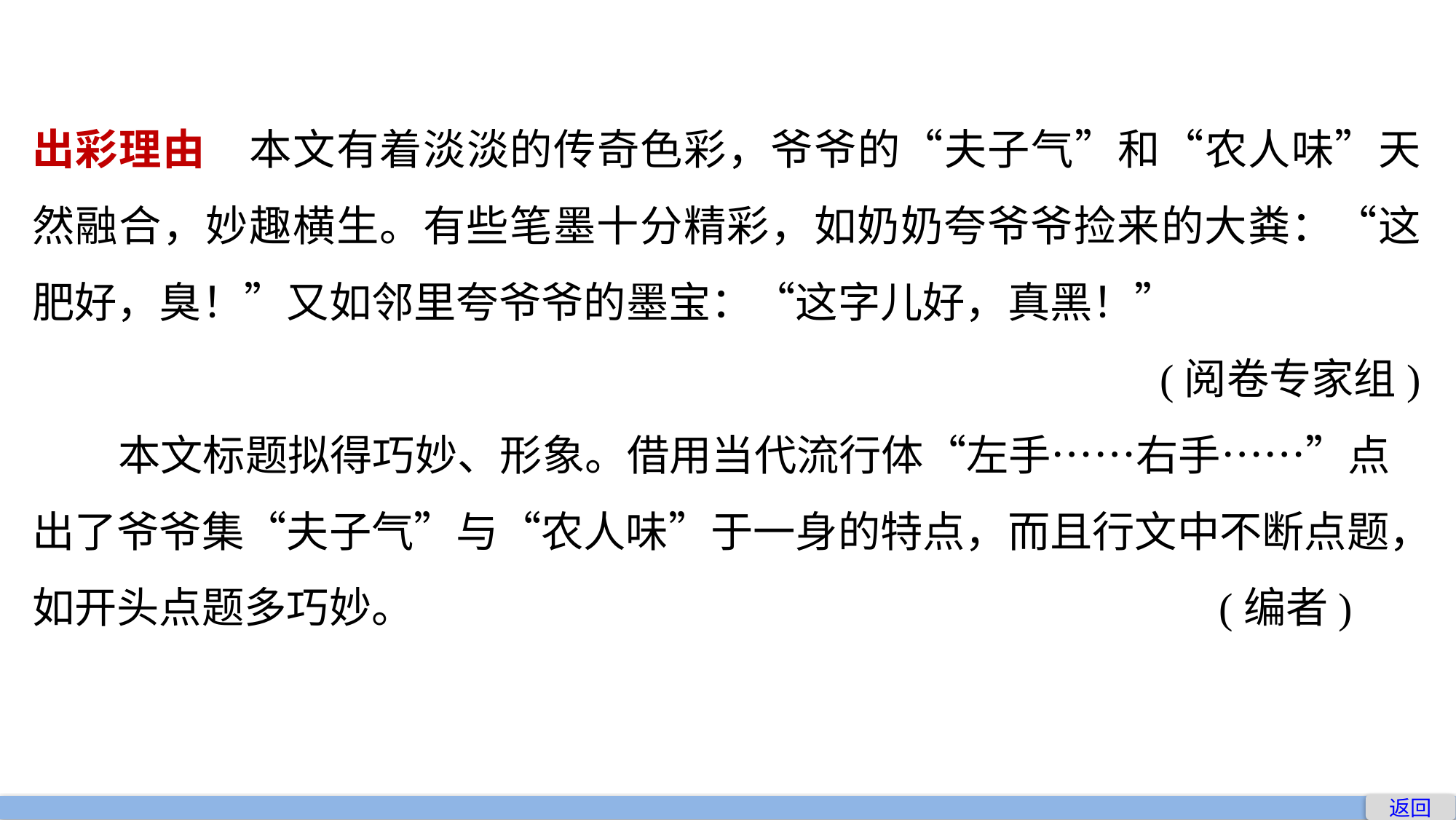

出彩理由　本文有着淡淡的传奇色彩，爷爷的“夫子气”和“农人味”天然融合，妙趣横生。有些笔墨十分精彩，如奶奶夸爷爷捡来的大粪：“这肥好，臭！”又如邻里夸爷爷的墨宝：“这字儿好，真黑！”
                                                      (阅卷专家组)
        本文标题拟得巧妙、形象。借用当代流行体“左手……右手……”点出了爷爷集“夫子气”与“农人味”于一身的特点，而且行文中不断点题，如开头点题多巧妙。                                                                                    (编者)
返回